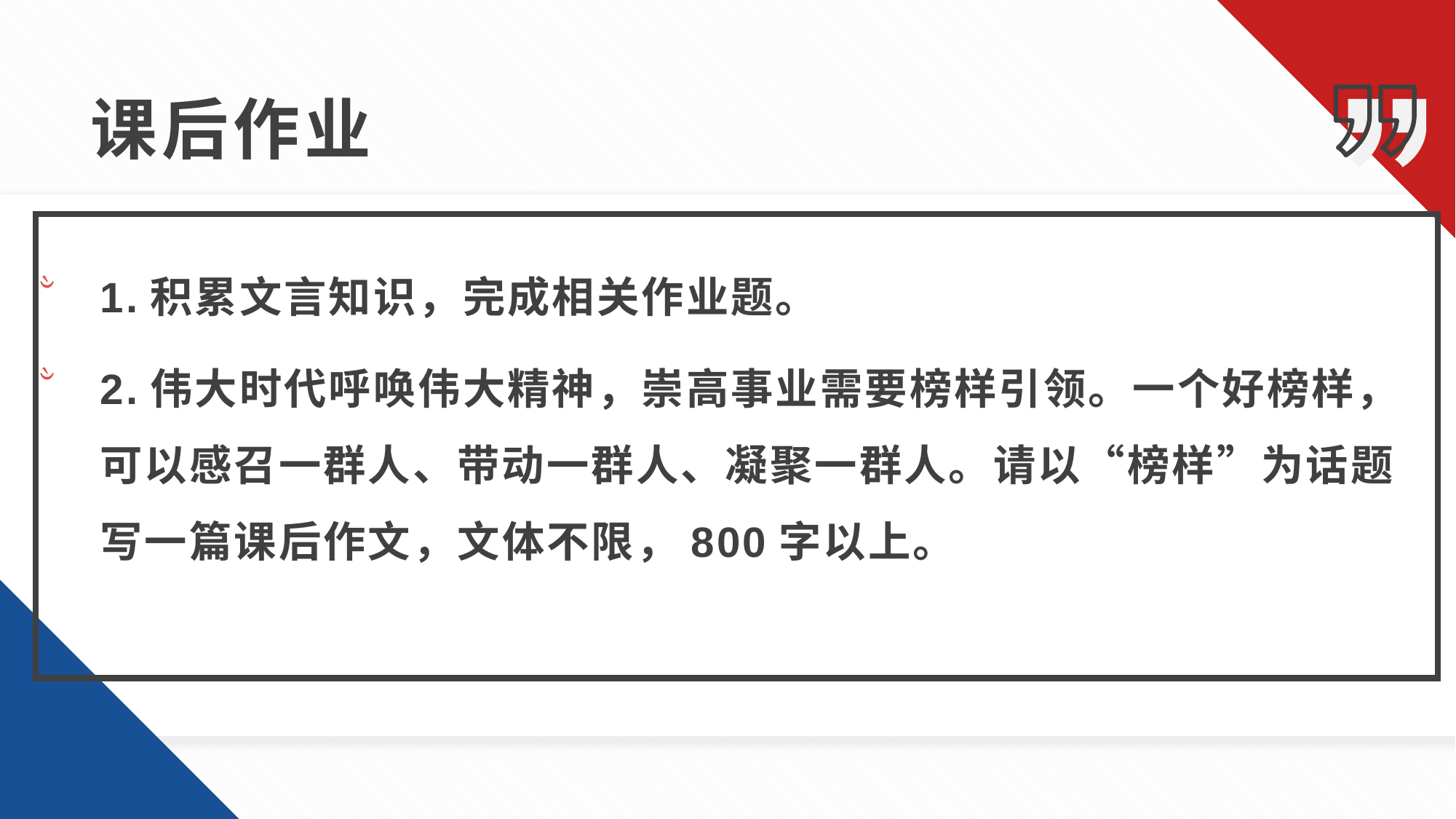

课后作业

1.积累文言知识，完成相关作业题。
2.伟大时代呼唤伟大精神，崇高事业需要榜样引领。一个好榜样，可以感召一群人、带动一群人、凝聚一群人。请以“榜样”为话题写一篇课后作文，文体不限，800字以上。